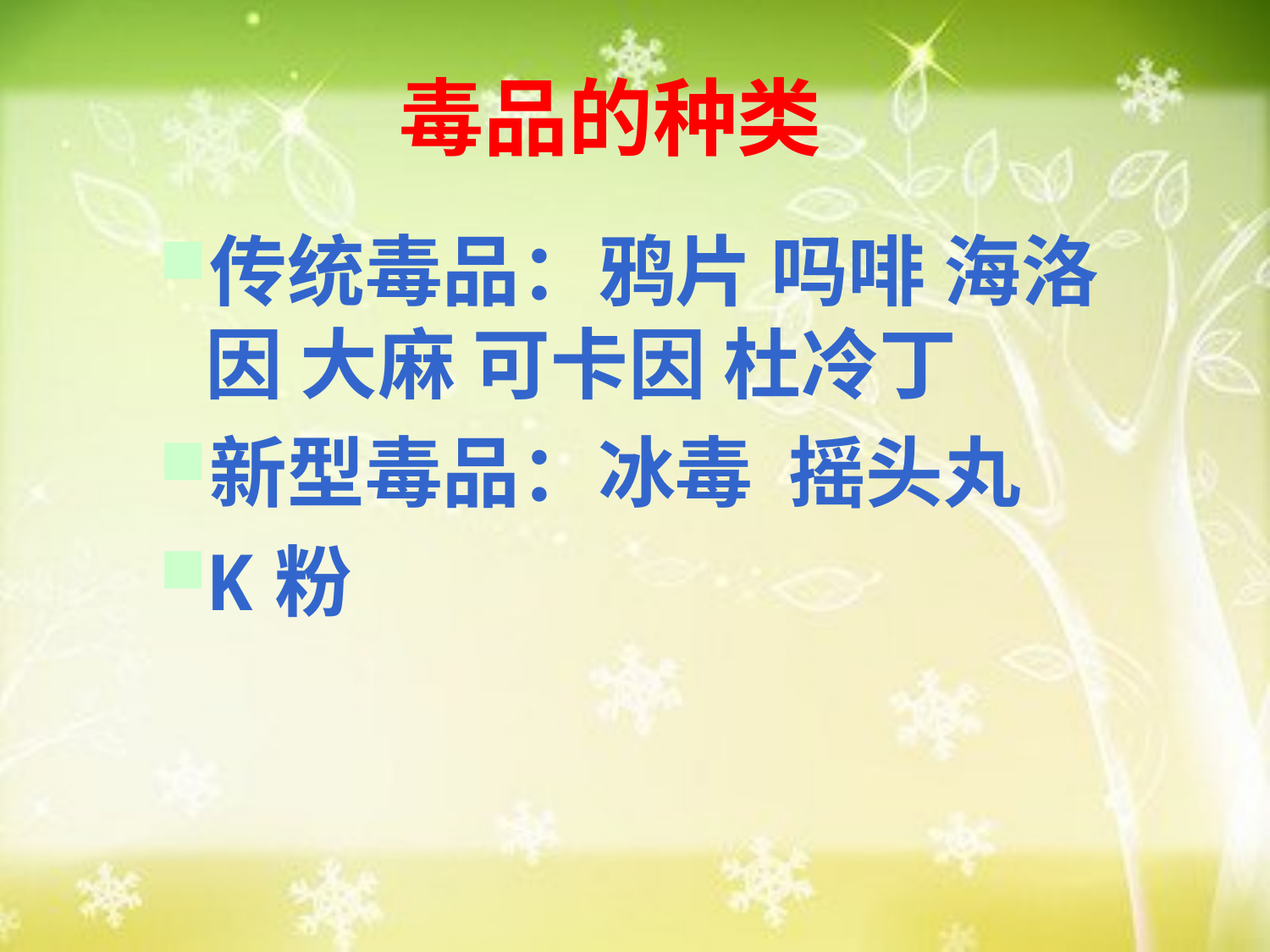

# 毒品的种类
传统毒品：鸦片 吗啡 海洛因 大麻 可卡因 杜冷丁
新型毒品：冰毒  摇头丸
K粉